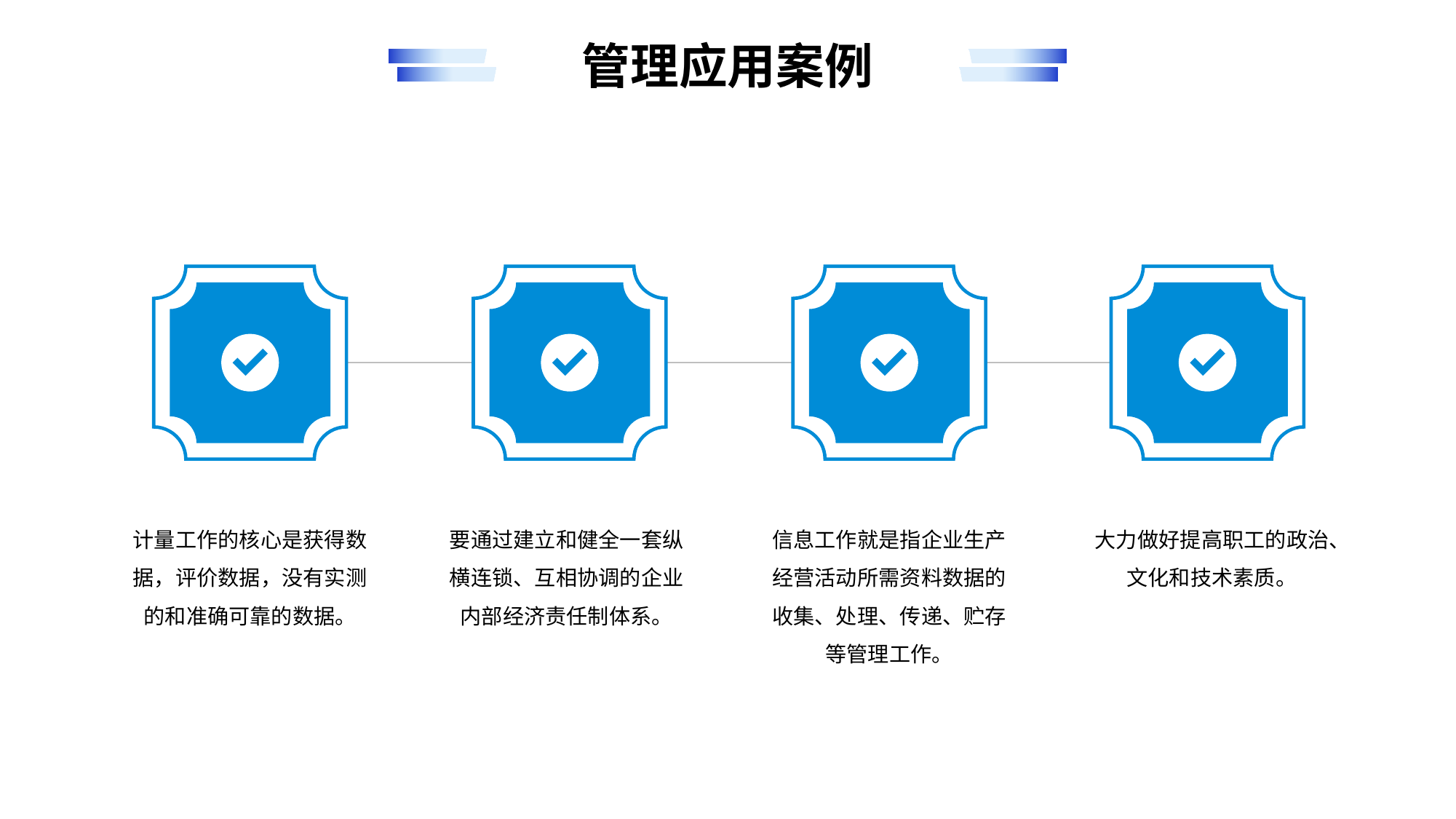

管理应用案例

计量工作的核心是获得数据，评价数据，没有实测的和准确可靠的数据。
要通过建立和健全一套纵横连锁、互相协调的企业内部经济责任制体系。
信息工作就是指企业生产经营活动所需资料数据的收集、处理、传递、贮存等管理工作。
大力做好提高职工的政治、文化和技术素质。